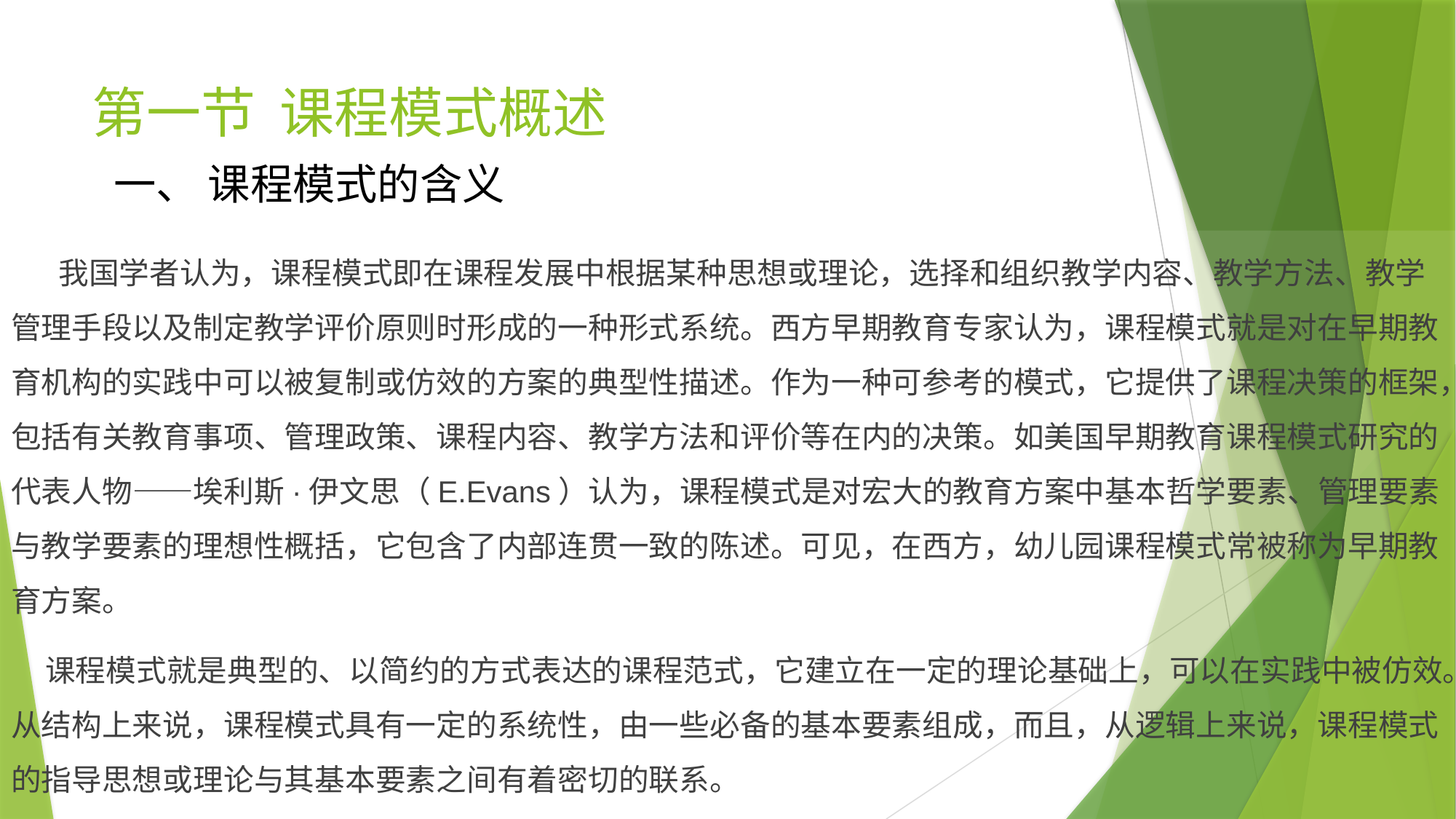

# 第一节  课程模式概述
一、 课程模式的含义
      我国学者认为，课程模式即在课程发展中根据某种思想或理论，选择和组织教学内容、教学方法、教学管理手段以及制定教学评价原则时形成的一种形式系统。西方早期教育专家认为，课程模式就是对在早期教育机构的实践中可以被复制或仿效的方案的典型性描述。作为一种可参考的模式，它提供了课程决策的框架，包括有关教育事项、管理政策、课程内容、教学方法和评价等在内的决策。如美国早期教育课程模式研究的代表人物——埃利斯·伊文思（E.Evans）认为，课程模式是对宏大的教育方案中基本哲学要素、管理要素与教学要素的理想性概括，它包含了内部连贯一致的陈述。可见，在西方，幼儿园课程模式常被称为早期教育方案。
    课程模式就是典型的、以简约的方式表达的课程范式，它建立在一定的理论基础上，可以在实践中被仿效。从结构上来说，课程模式具有一定的系统性，由一些必备的基本要素组成，而且，从逻辑上来说，课程模式的指导思想或理论与其基本要素之间有着密切的联系。